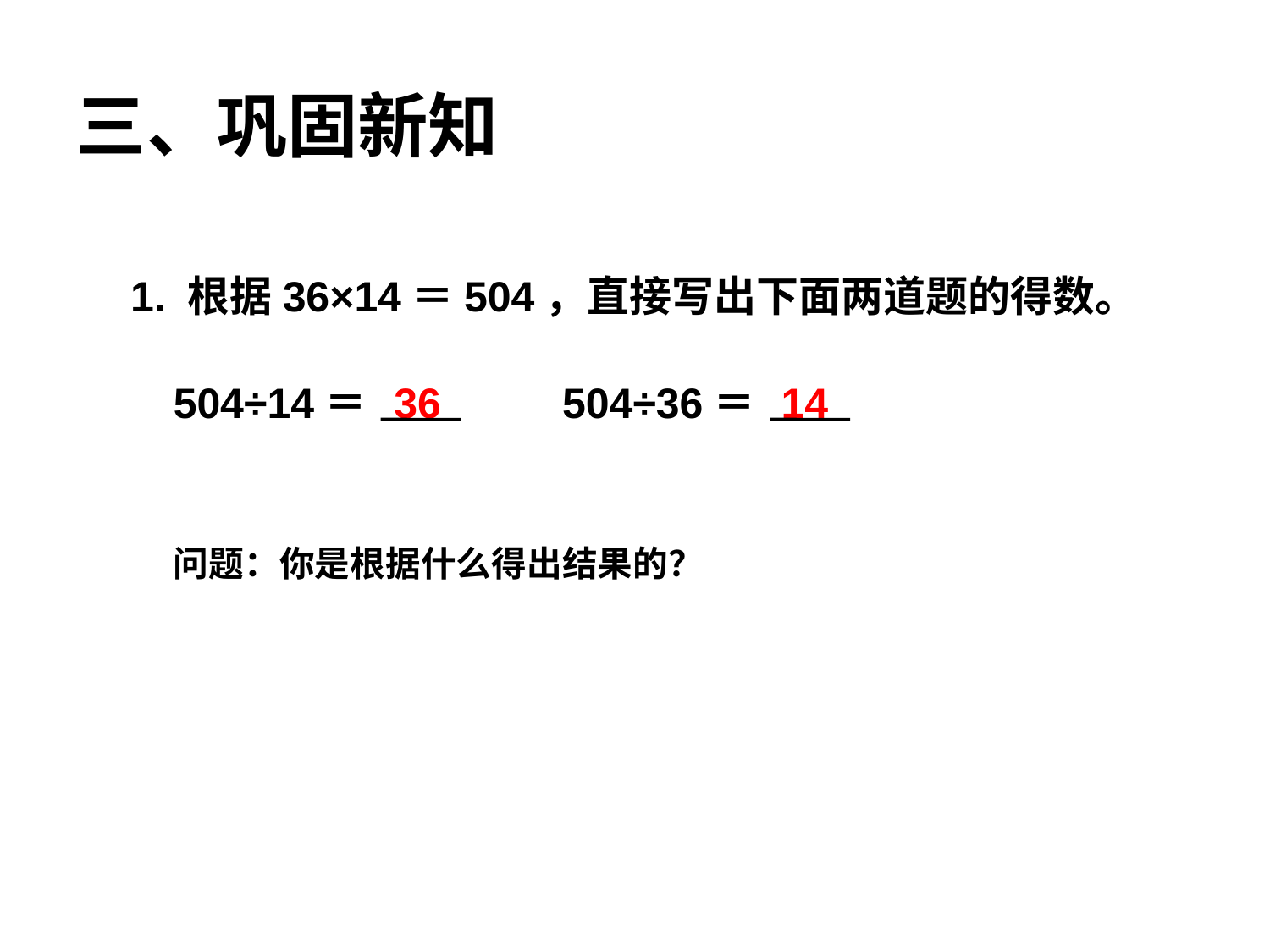

三、巩固新知
1. 根据36×14＝504，直接写出下面两道题的得数。
504÷14＝
36
504÷36＝
14

问题：你是根据什么得出结果的？